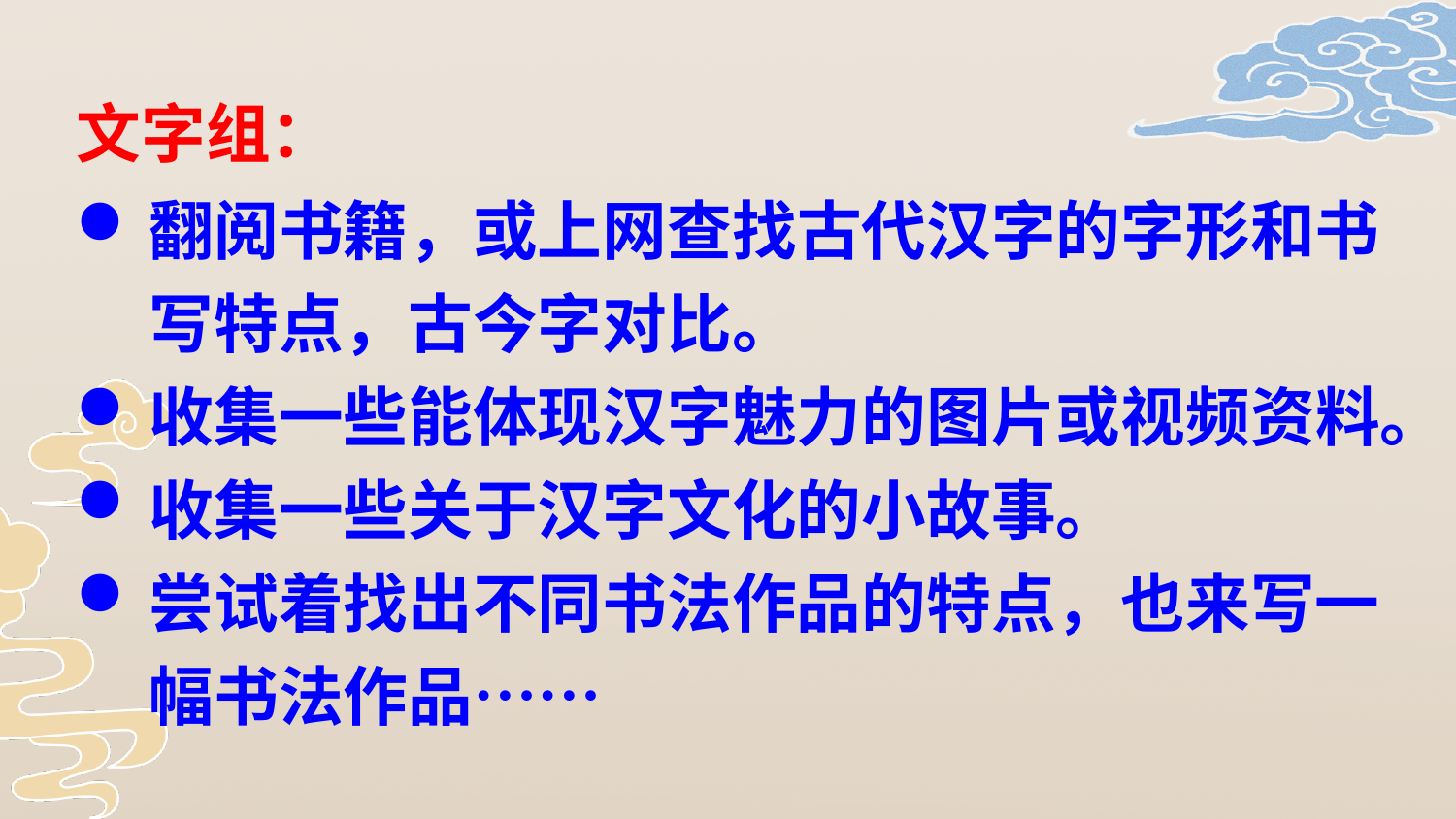

文字组：
翻阅书籍，或上网查找古代汉字的字形和书写特点，古今字对比。
收集一些能体现汉字魅力的图片或视频资料。
收集一些关于汉字文化的小故事。
尝试着找出不同书法作品的特点，也来写一幅书法作品……